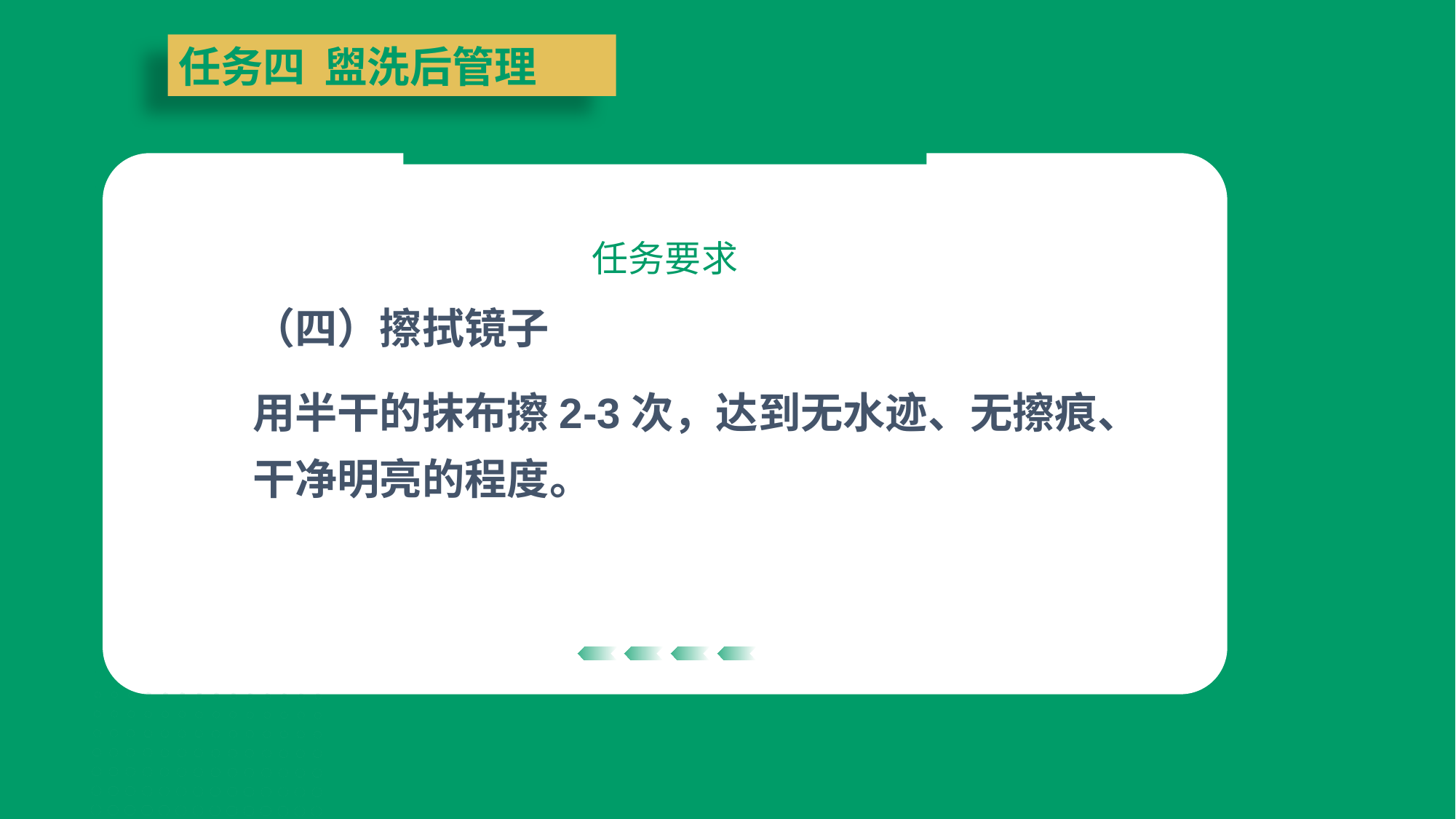

任务四  盥洗后管理

任务要求
（四）擦拭镜子
用半干的抹布擦2-3次，达到无水迹、无擦痕、干净明亮的程度。